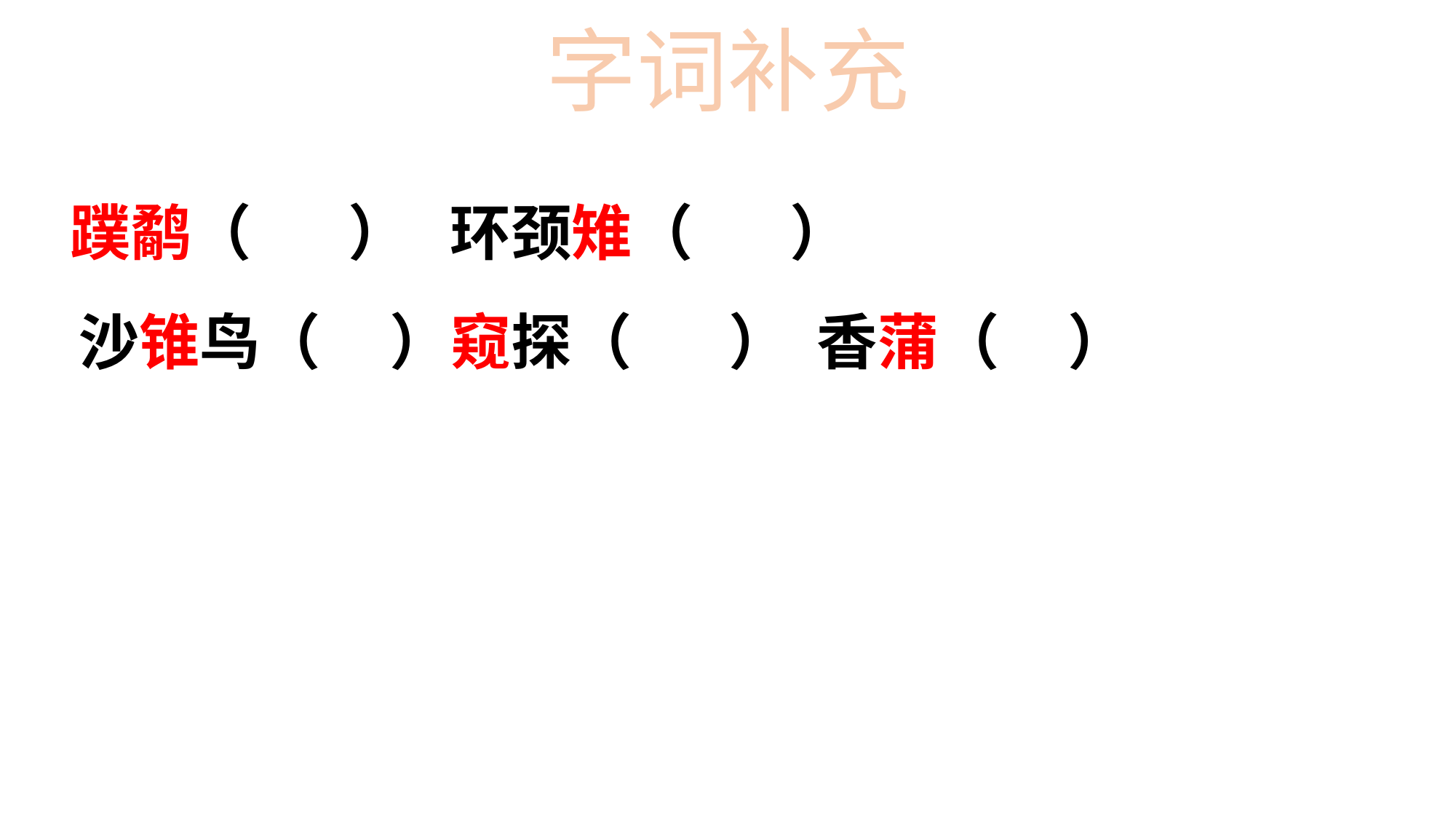

字词补充
 蹼鹬（       ）   环颈雉（       ）
 沙锥鸟（     ）窥探（       ）  香蒲（     ）